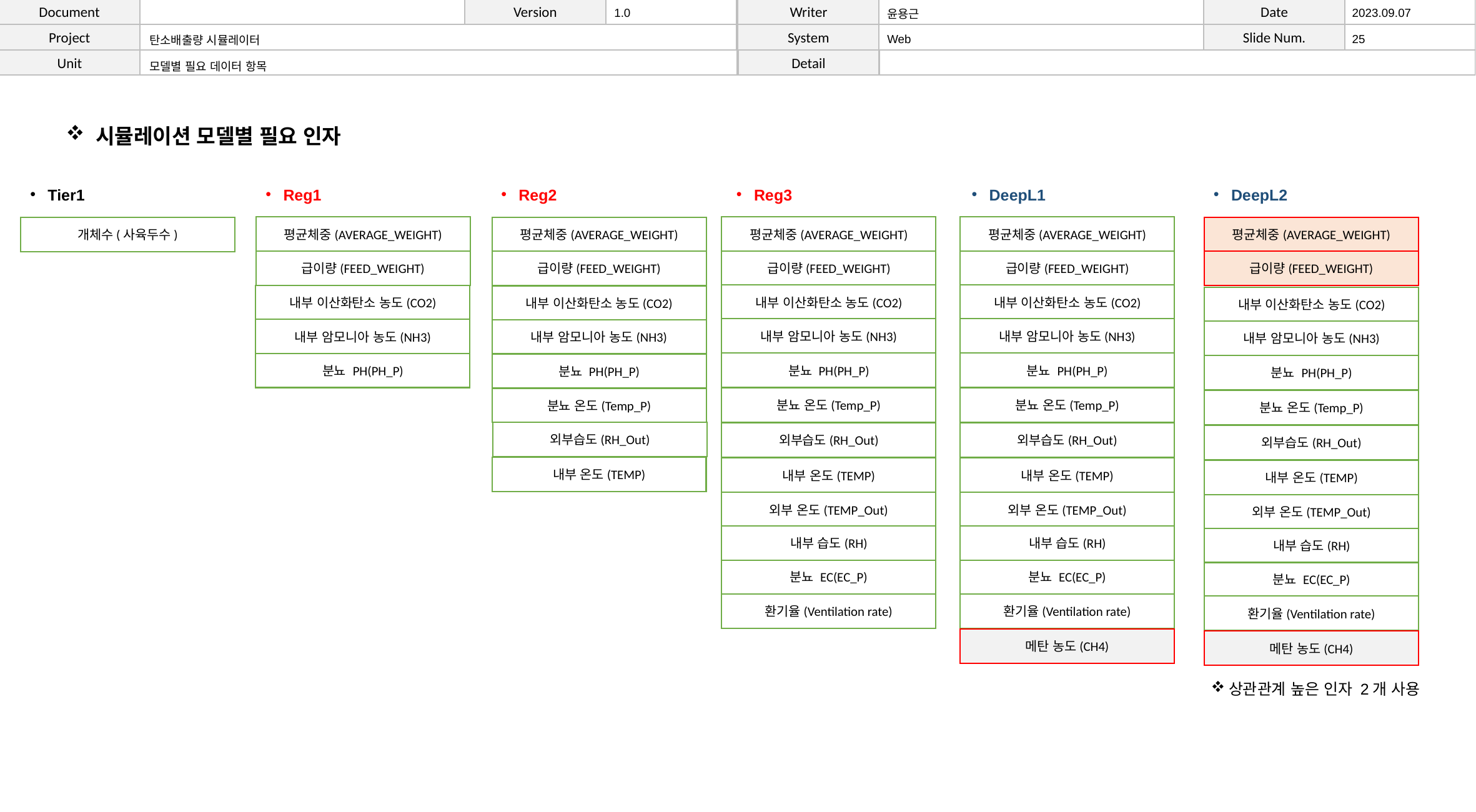

|  |  |  | 1.0 |  | 윤용근 |  | 2023.09.07 |
| --- | --- | --- | --- | --- | --- | --- | --- |
|  | 탄소배출량 시뮬레이터 |  |  |  | Web |  | 25 |
|  | 모델별 필요 데이터 항목 |  |  |  |  |  |  |
 시뮬레이션 모델별 필요 인자
Tier1
Reg1
Reg2
Reg3
DeepL1
DeepL2
평균체중(AVERAGE_WEIGHT)
평균체중(AVERAGE_WEIGHT)
평균체중(AVERAGE_WEIGHT)
평균체중(AVERAGE_WEIGHT)
개체수(사육두수)
평균체중(AVERAGE_WEIGHT)
급이량(FEED_WEIGHT)
급이량(FEED_WEIGHT)
급이량(FEED_WEIGHT)
급이량(FEED_WEIGHT)
급이량(FEED_WEIGHT)
내부 이산화탄소 농도(CO2)
내부 이산화탄소 농도(CO2)
내부 이산화탄소 농도(CO2)
내부 이산화탄소 농도(CO2)
내부 이산화탄소 농도(CO2)
내부 암모니아 농도(NH3)
내부 암모니아 농도(NH3)
내부 암모니아 농도(NH3)
내부 암모니아 농도(NH3)
내부 암모니아 농도(NH3)
분뇨 PH(PH_P)
분뇨 PH(PH_P)
분뇨 PH(PH_P)
분뇨 PH(PH_P)
분뇨 PH(PH_P)
분뇨 온도(Temp_P)
분뇨 온도(Temp_P)
분뇨 온도(Temp_P)
분뇨 온도(Temp_P)
외부습도(RH_Out)
외부습도(RH_Out)
외부습도(RH_Out)
외부습도(RH_Out)
내부 온도(TEMP)
내부 온도(TEMP)
내부 온도(TEMP)
내부 온도(TEMP)
외부 온도(TEMP_Out)
외부 온도(TEMP_Out)
외부 온도(TEMP_Out)
내부 습도(RH)
내부 습도(RH)
내부 습도(RH)
분뇨 EC(EC_P)
분뇨 EC(EC_P)
분뇨 EC(EC_P)
환기율(Ventilation rate)
환기율(Ventilation rate)
환기율(Ventilation rate)
메탄 농도(CH4)
메탄 농도(CH4)
상관관계 높은 인자 2개 사용